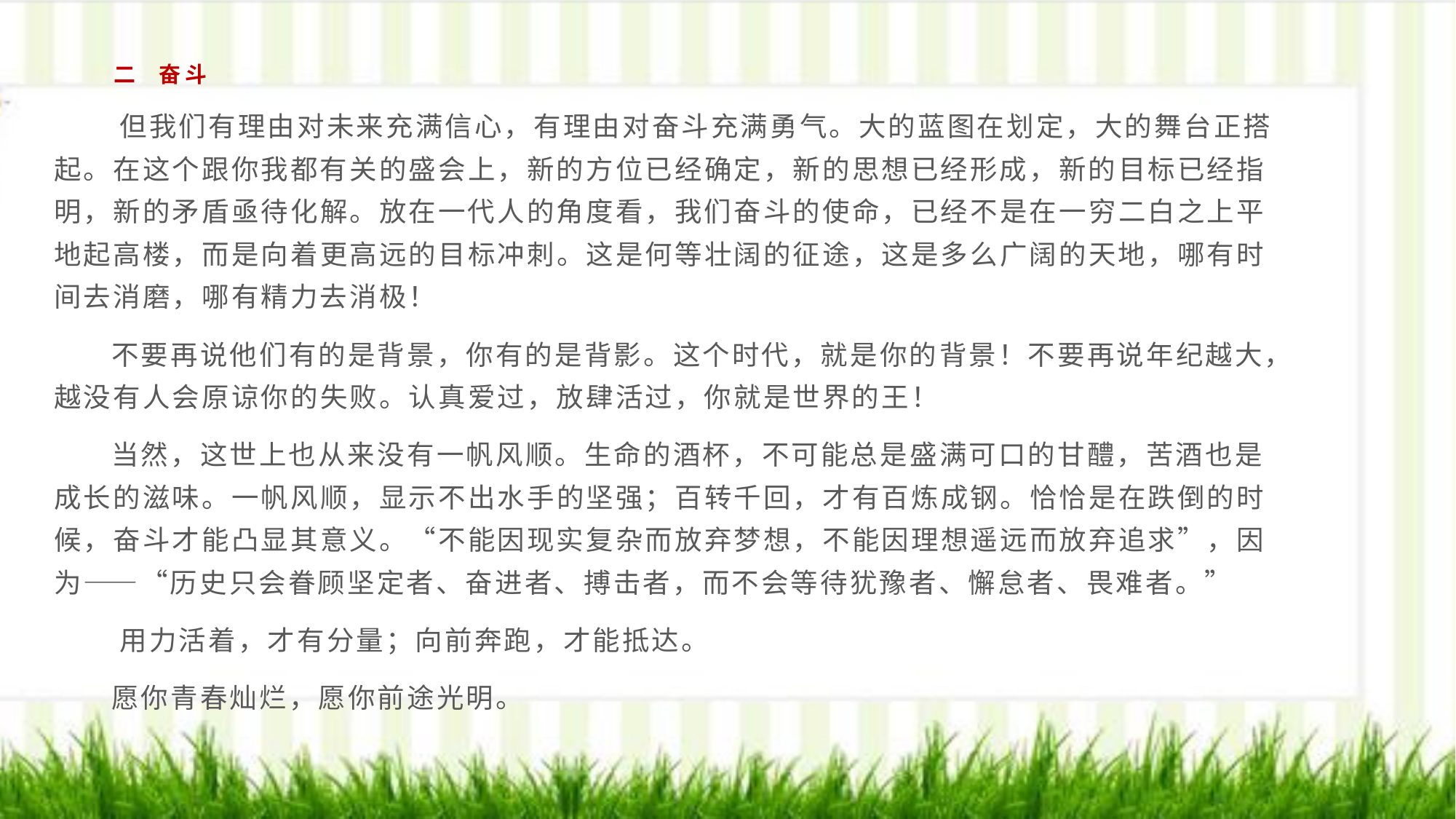

# 二  奋斗
       但我们有理由对未来充满信心，有理由对奋斗充满勇气。大的蓝图在划定，大的舞台正搭起。在这个跟你我都有关的盛会上，新的方位已经确定，新的思想已经形成，新的目标已经指明，新的矛盾亟待化解。放在一代人的角度看，我们奋斗的使命，已经不是在一穷二白之上平地起高楼，而是向着更高远的目标冲刺。这是何等壮阔的征途，这是多么广阔的天地，哪有时间去消磨，哪有精力去消极！
      不要再说他们有的是背景，你有的是背影。这个时代，就是你的背景！不要再说年纪越大，越没有人会原谅你的失败。认真爱过，放肆活过，你就是世界的王！
      当然，这世上也从来没有一帆风顺。生命的酒杯，不可能总是盛满可口的甘醴，苦酒也是成长的滋味。一帆风顺，显示不出水手的坚强；百转千回，才有百炼成钢。恰恰是在跌倒的时候，奋斗才能凸显其意义。“不能因现实复杂而放弃梦想，不能因理想遥远而放弃追求”，因为——“历史只会眷顾坚定者、奋进者、搏击者，而不会等待犹豫者、懈怠者、畏难者。”
       用力活着，才有分量；向前奔跑，才能抵达。
      愿你青春灿烂，愿你前途光明。